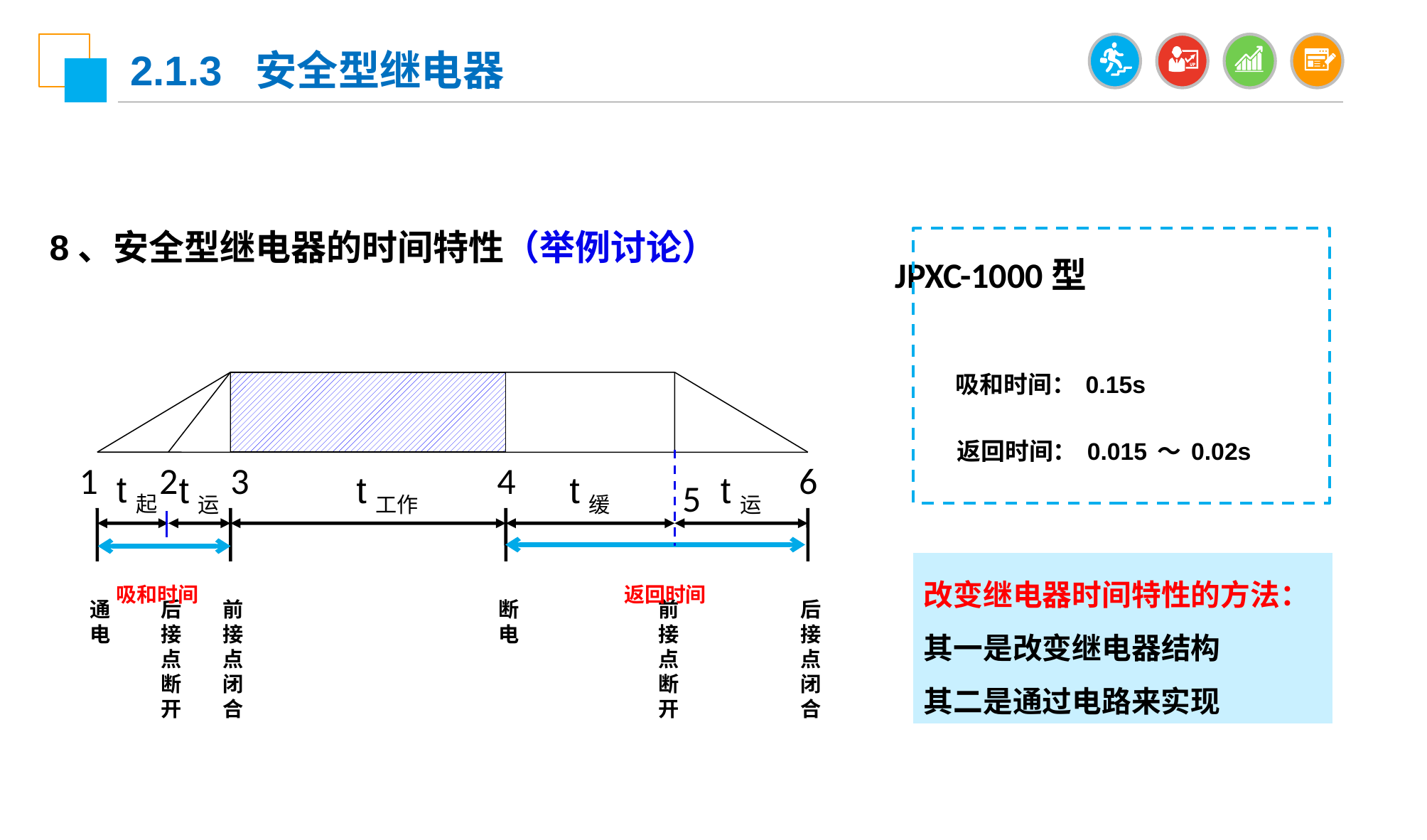

2.1.3  安全型继电器
8、安全型继电器的时间特性（举例讨论）

JPXC-1000型
吸和时间：0.15s

返回时间：0.015～0.02s

1

2
3
4
6
t起
t运
t工作
t缓
t运
5

吸和时间
返回时间
改变继电器时间特性的方法：
其一是改变继电器结构
其二是通过电路来实现
通
电
后接点断开
前接点闭合
断电
前接点断开
后接点闭合